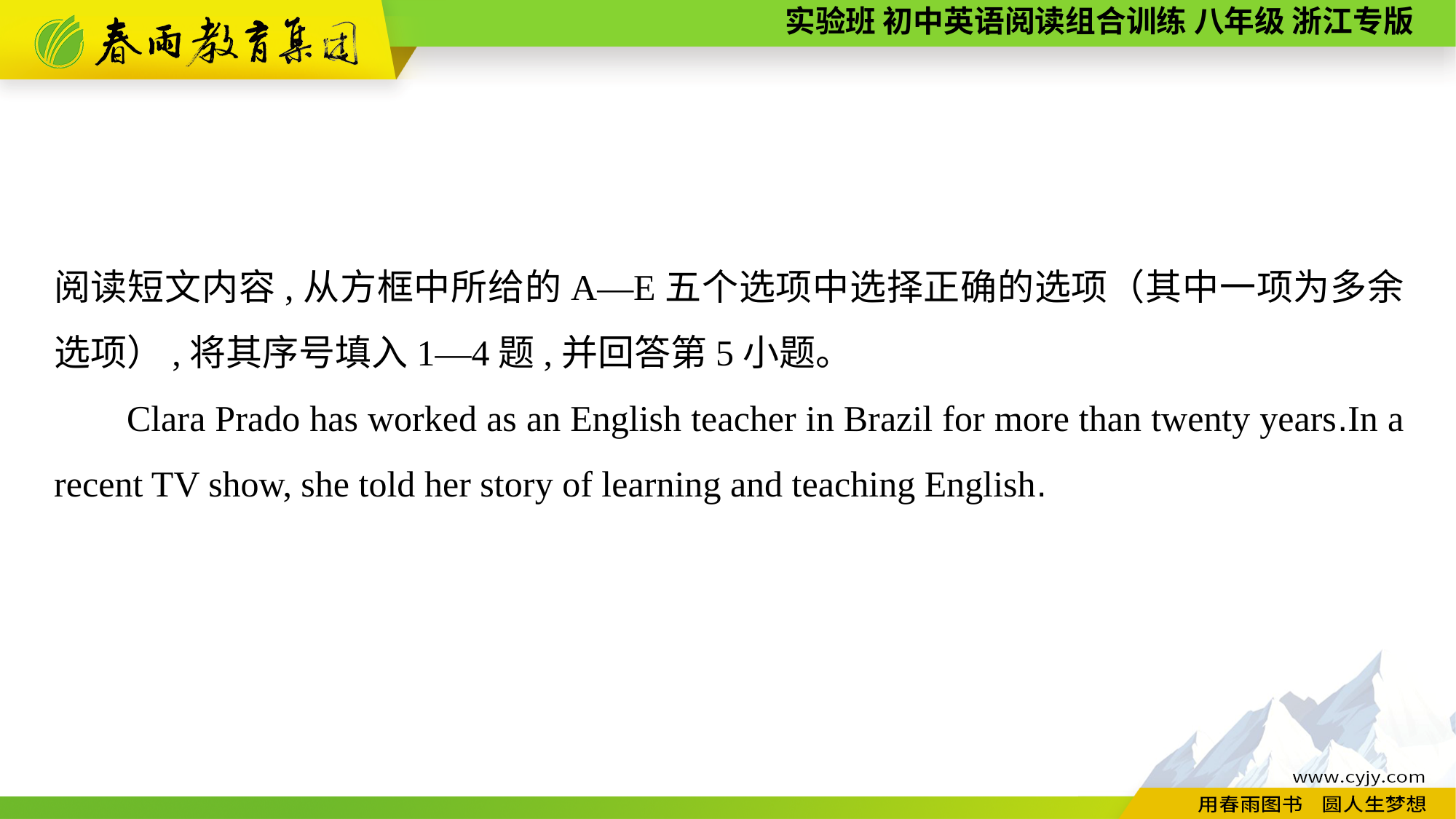

阅读短文内容,从方框中所给的A—E五个选项中选择正确的选项（其中一项为多余选项）,将其序号填入1—4题,并回答第5小题。
Clara Prado has worked as an English teacher in Brazil for more than twenty years.In a recent TV show, she told her story of learning and teaching English.